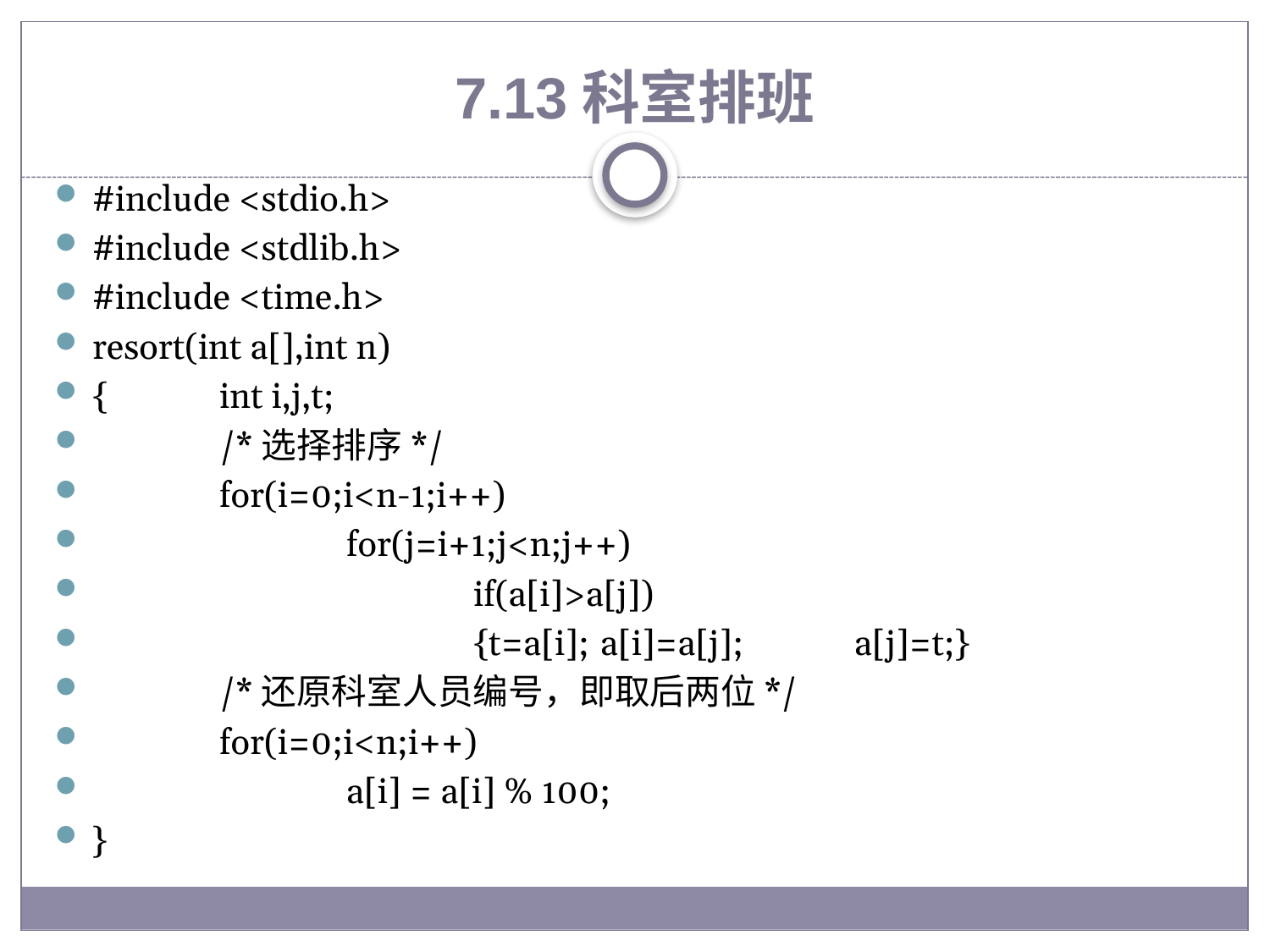

# 7.13	科室排班
#include <stdio.h>
#include <stdlib.h>
#include <time.h>
resort(int a[],int n)
{	int i,j,t;
	/*选择排序*/
	for(i=0;i<n-1;i++)
		for(j=i+1;j<n;j++)
			if(a[i]>a[j])
			{t=a[i];	a[i]=a[j];	a[j]=t;}
	/*还原科室人员编号，即取后两位*/
	for(i=0;i<n;i++)
		a[i] = a[i] % 100;
}